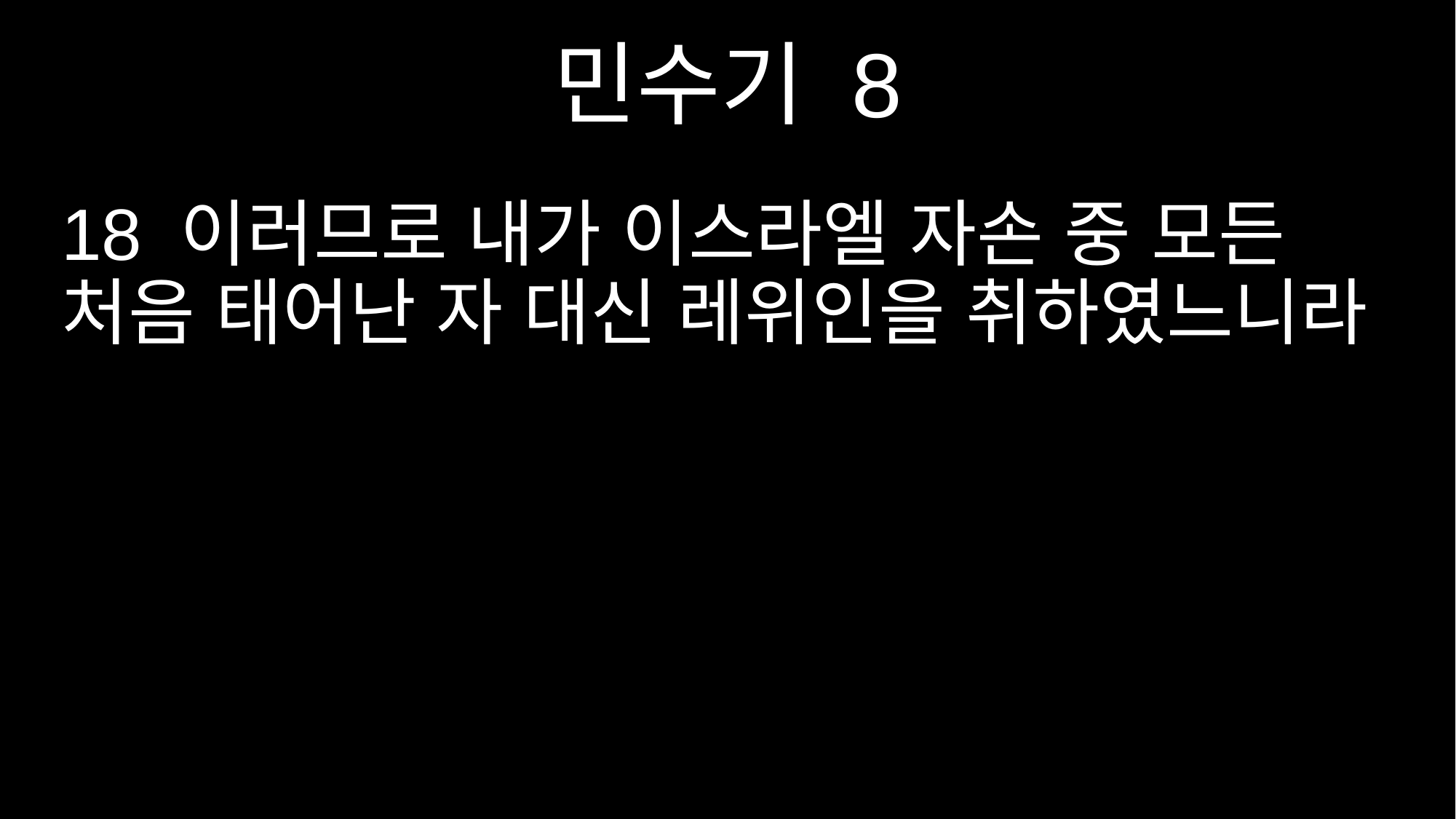

민수기 8
18 이러므로 내가 이스라엘 자손 중 모든 처음 태어난 자 대신 레위인을 취하였느니라